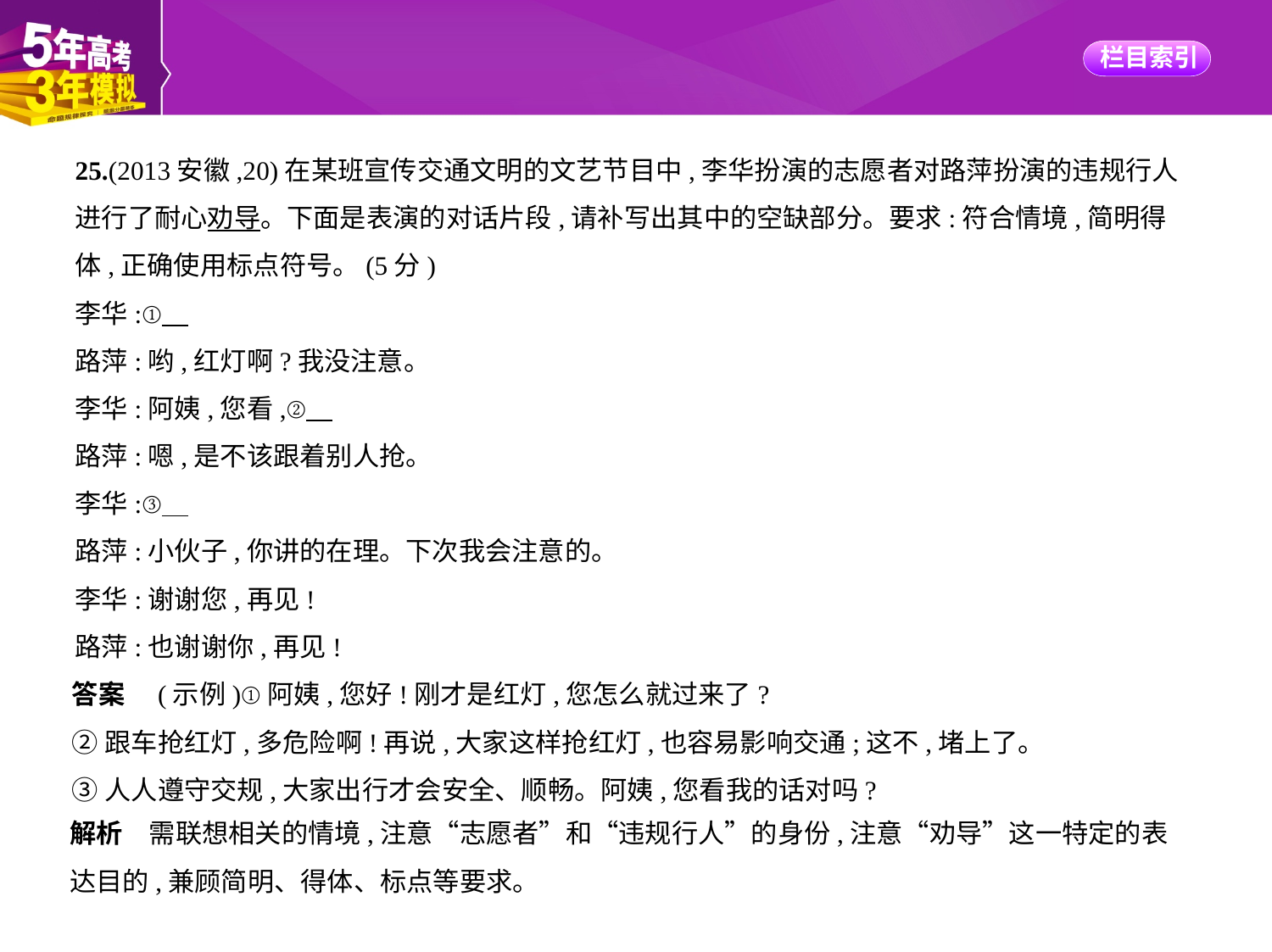

25.(2013安徽,20)在某班宣传交通文明的文艺节目中,李华扮演的志愿者对路萍扮演的违规行人
进行了耐心劝导。下面是表演的对话片段,请补写出其中的空缺部分。要求:符合情境,简明得
体,正确使用标点符号。(5分)
李华:①
路萍:哟,红灯啊?我没注意。
李华:阿姨,您看,②
路萍:嗯,是不该跟着别人抢。
李华:③
路萍:小伙子,你讲的在理。下次我会注意的。
李华:谢谢您,再见!
路萍:也谢谢你,再见!
答案　(示例)①阿姨,您好!刚才是红灯,您怎么就过来了?
②跟车抢红灯,多危险啊!再说,大家这样抢红灯,也容易影响交通;这不,堵上了。
③人人遵守交规,大家出行才会安全、顺畅。阿姨,您看我的话对吗?
解析　需联想相关的情境,注意“志愿者”和“违规行人”的身份,注意“劝导”这一特定的表
达目的,兼顾简明、得体、标点等要求。